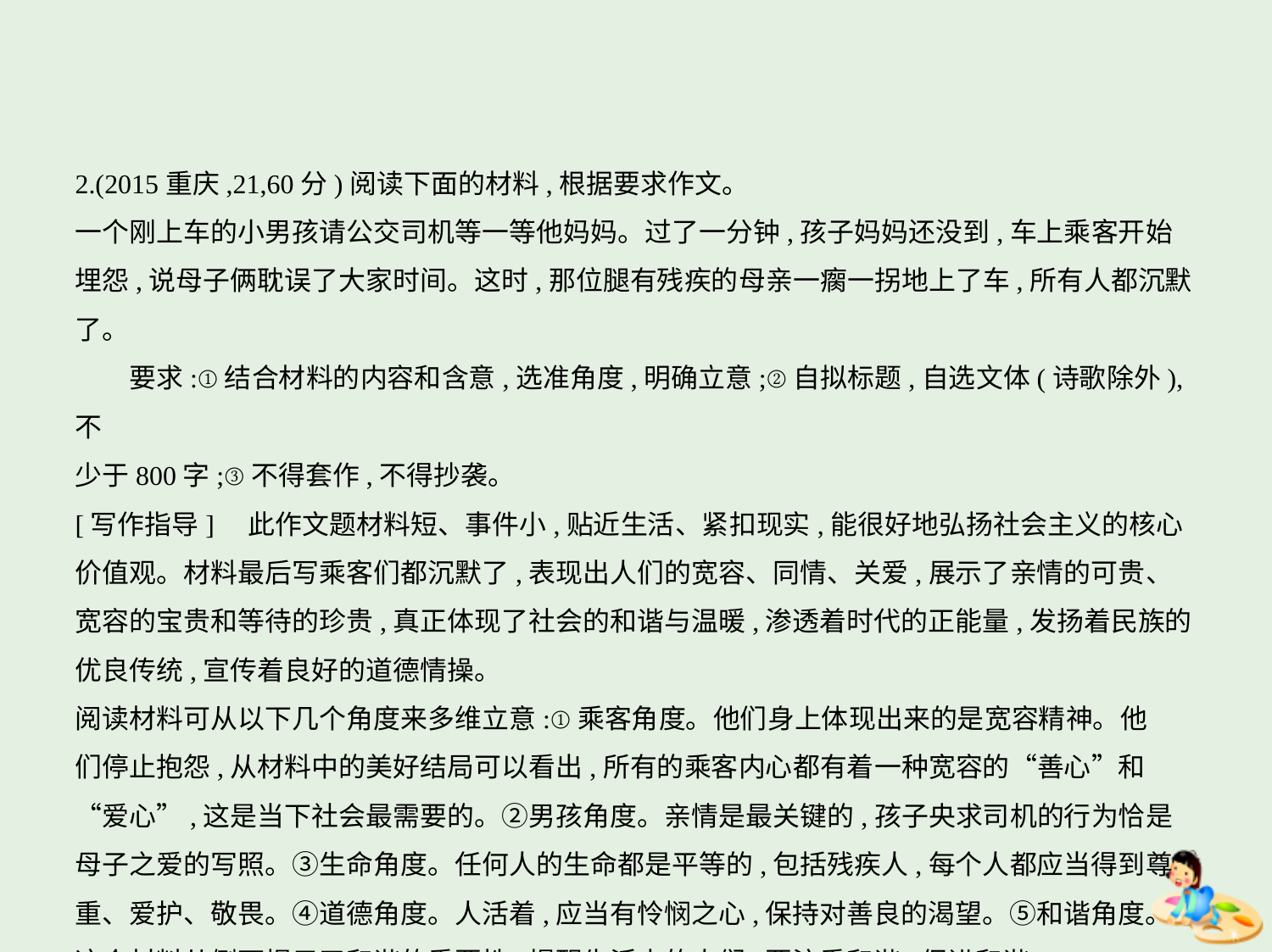

2.(2015重庆,21,60分)阅读下面的材料,根据要求作文。
一个刚上车的小男孩请公交司机等一等他妈妈。过了一分钟,孩子妈妈还没到,车上乘客开始
埋怨,说母子俩耽误了大家时间。这时,那位腿有残疾的母亲一瘸一拐地上了车,所有人都沉默了。
　　要求:①结合材料的内容和含意,选准角度,明确立意;②自拟标题,自选文体(诗歌除外),不
少于800字;③不得套作,不得抄袭。
[写作指导]　此作文题材料短、事件小,贴近生活、紧扣现实,能很好地弘扬社会主义的核心
价值观。材料最后写乘客们都沉默了,表现出人们的宽容、同情、关爱,展示了亲情的可贵、
宽容的宝贵和等待的珍贵,真正体现了社会的和谐与温暖,渗透着时代的正能量,发扬着民族的
优良传统,宣传着良好的道德情操。
阅读材料可从以下几个角度来多维立意:①乘客角度。他们身上体现出来的是宽容精神。他
们停止抱怨,从材料中的美好结局可以看出,所有的乘客内心都有着一种宽容的“善心”和
“爱心”,这是当下社会最需要的。②男孩角度。亲情是最关键的,孩子央求司机的行为恰是
母子之爱的写照。③生命角度。任何人的生命都是平等的,包括残疾人,每个人都应当得到尊
重、爱护、敬畏。④道德角度。人活着,应当有怜悯之心,保持对善良的渴望。⑤和谐角度。
这个材料从侧面揭示了和谐的重要性,提醒生活中的人们,要注重和谐,促进和谐。